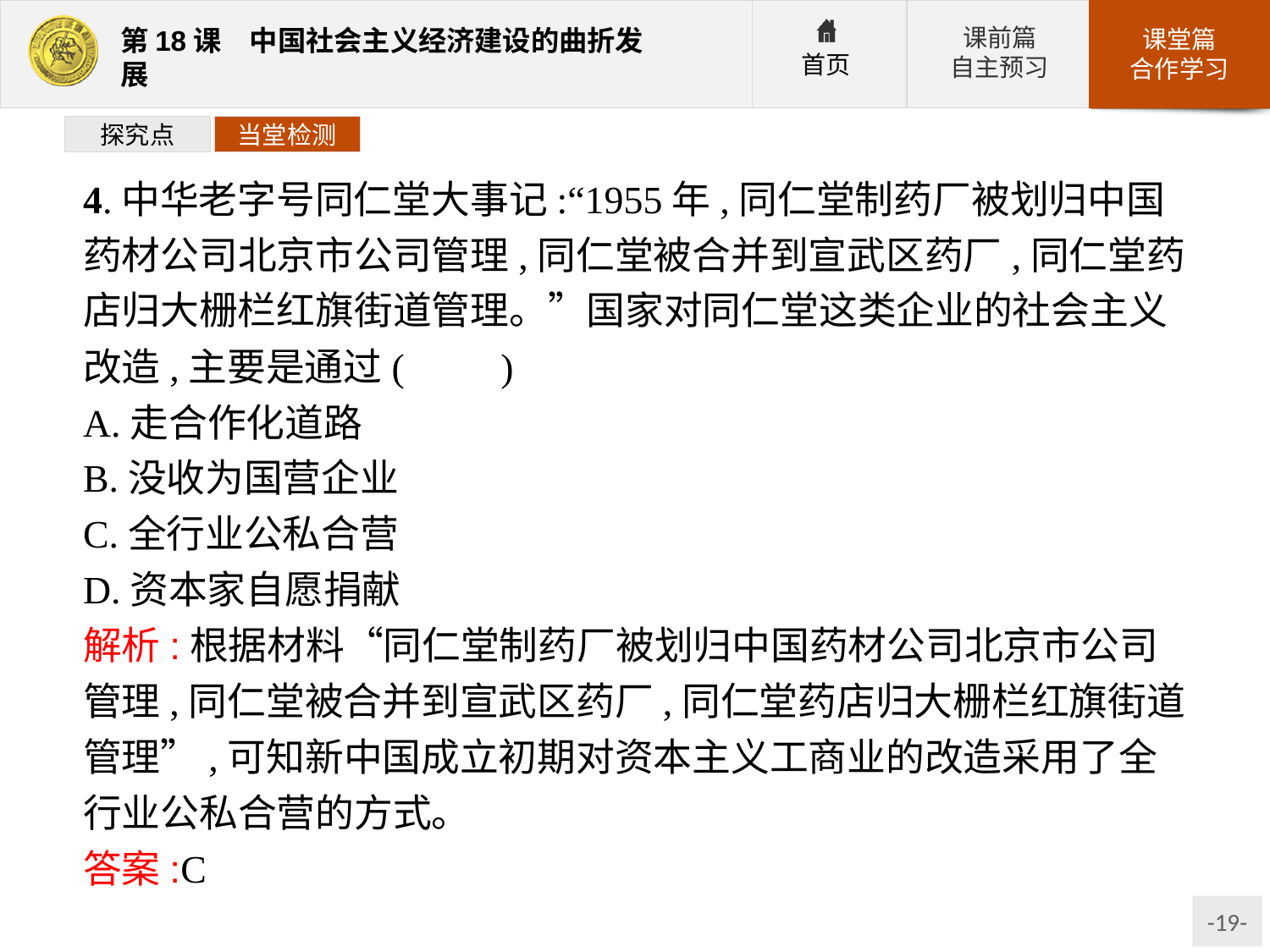

探究点
当堂检测
4.中华老字号同仁堂大事记:“1955年,同仁堂制药厂被划归中国药材公司北京市公司管理,同仁堂被合并到宣武区药厂,同仁堂药店归大栅栏红旗街道管理。”国家对同仁堂这类企业的社会主义改造,主要是通过(　　)
A.走合作化道路
B.没收为国营企业
C.全行业公私合营
D.资本家自愿捐献
解析:根据材料“同仁堂制药厂被划归中国药材公司北京市公司管理,同仁堂被合并到宣武区药厂,同仁堂药店归大栅栏红旗街道管理”,可知新中国成立初期对资本主义工商业的改造采用了全行业公私合营的方式。
答案:C